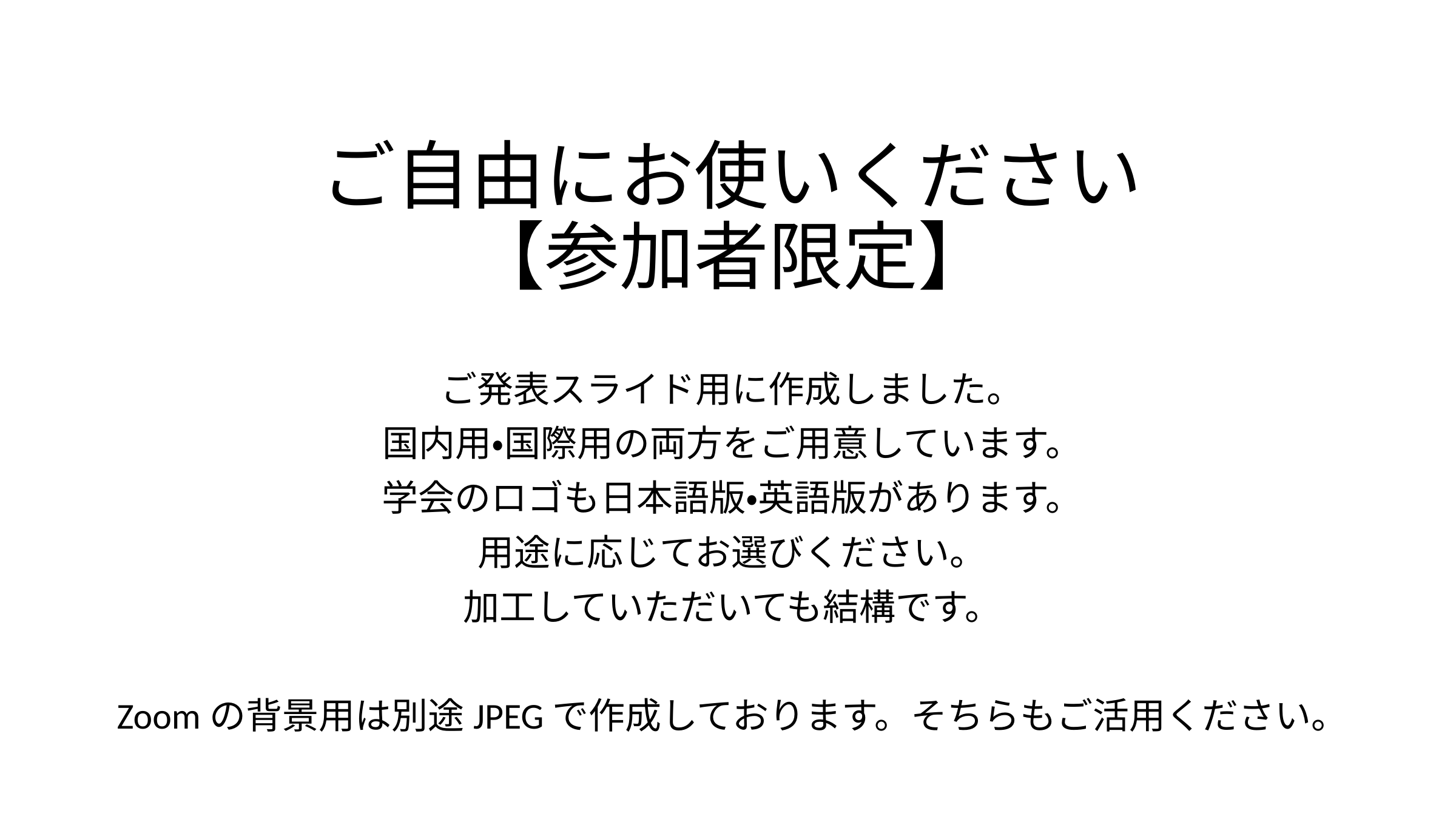

# ご自由にお使いください 【参加者限定】
ご発表スライド用に作成しました。
国内用・国際用の両方をご用意しています。
学会のロゴも日本語版・英語版があります。
用途に応じてお選びください。
加工していただいても結構です。

Zoomの背景用は別途JPEGで作成しております。そちらもご活用ください。